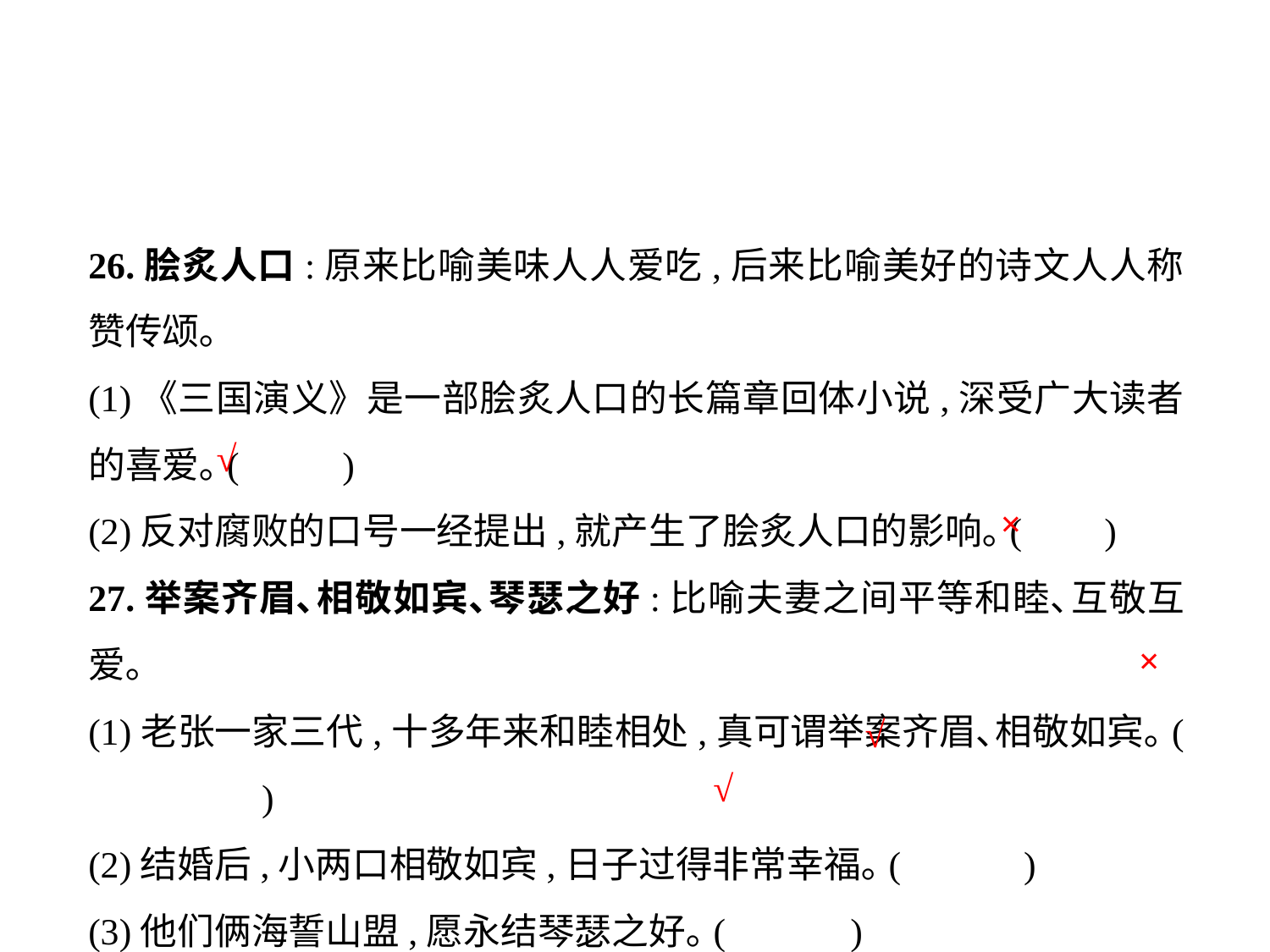

26.脍炙人口:原来比喻美味人人爱吃,后来比喻美好的诗文人人称赞传颂｡
(1)《三国演义》是一部脍炙人口的长篇章回体小说,深受广大读者的喜爱｡(	)
(2)反对腐败的口号一经提出,就产生了脍炙人口的影响｡(	)
27.举案齐眉､相敬如宾､琴瑟之好:比喻夫妻之间平等和睦､互敬互爱｡
(1)老张一家三代,十多年来和睦相处,真可谓举案齐眉､相敬如宾｡(	     )
(2)结婚后,小两口相敬如宾,日子过得非常幸福｡(	     )
(3)他们俩海誓山盟,愿永结琴瑟之好｡(	)
√
×
×
√
√